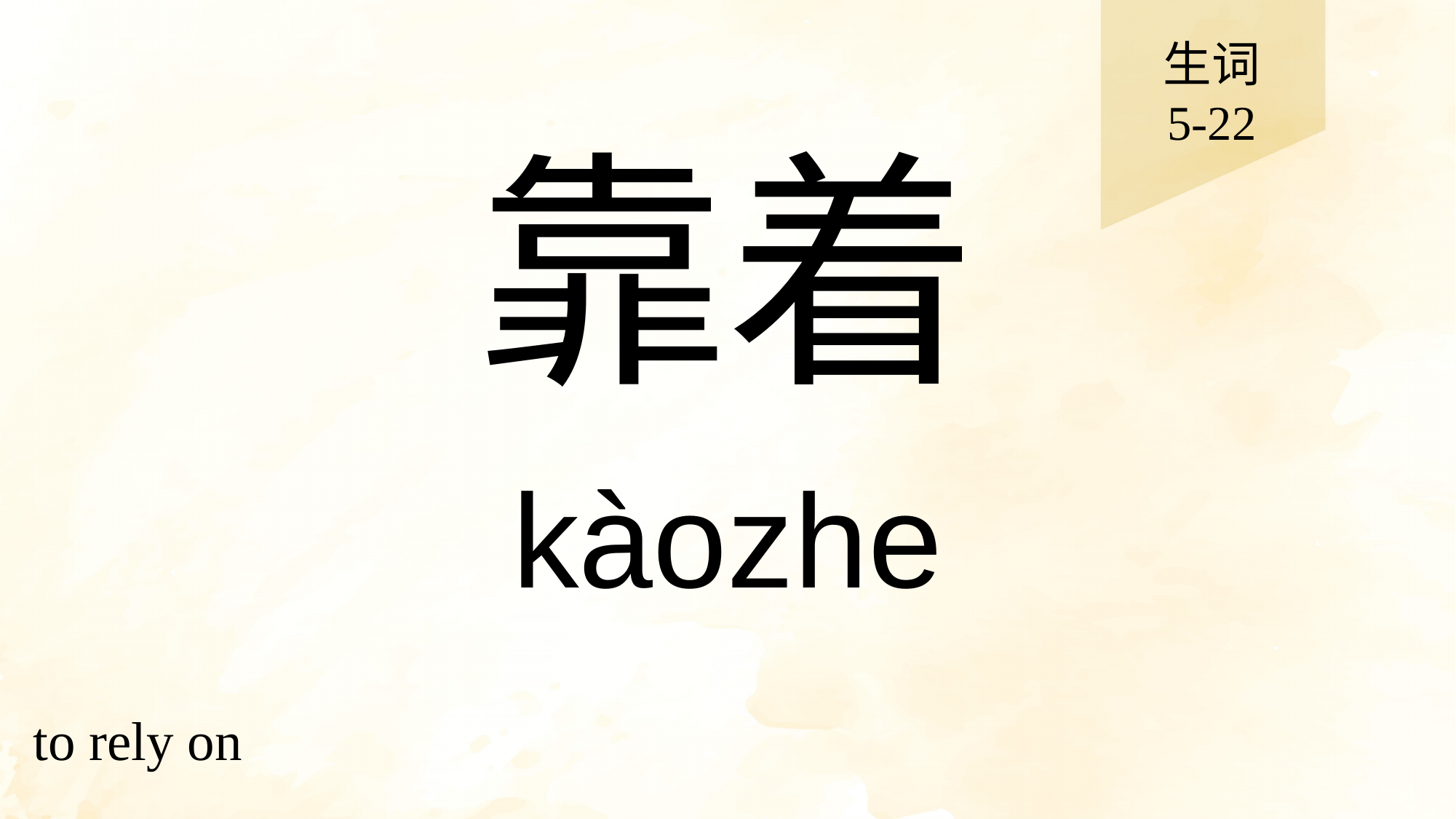

生词
5-22
# 靠着
kàozhe
to rely on